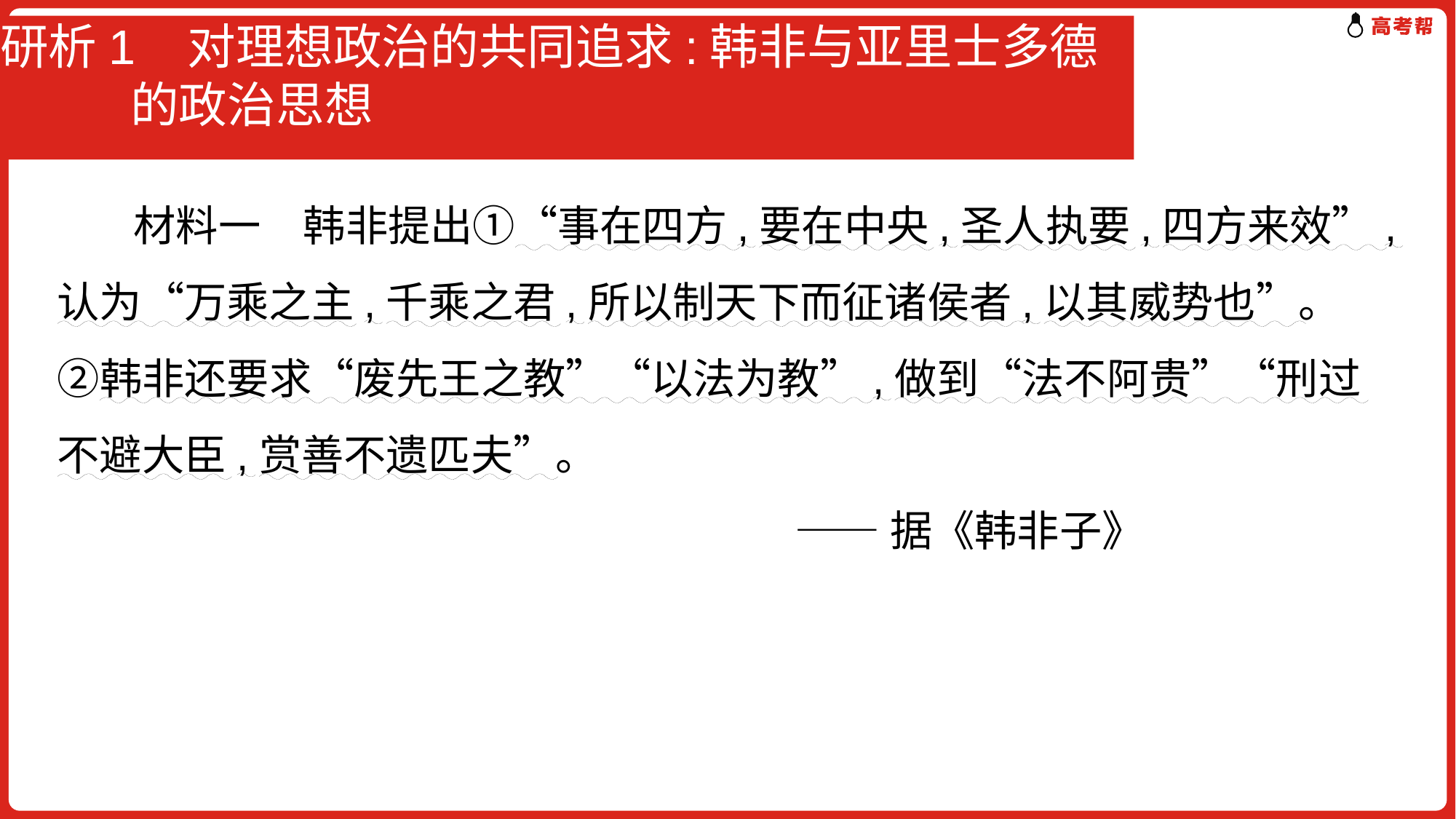

# 研析1   对理想政治的共同追求:韩非与亚里士多德 的政治思想

       材料一　韩非提出①“事在四方,要在中央,圣人执要,四方来效”,认为“万乘之主,千乘之君,所以制天下而征诸侯者,以其威势也”。②韩非还要求“废先王之教”“以法为教”,做到“法不阿贵”“刑过不避大臣,赏善不遗匹夫”。
                                                                              ——据《韩非子》